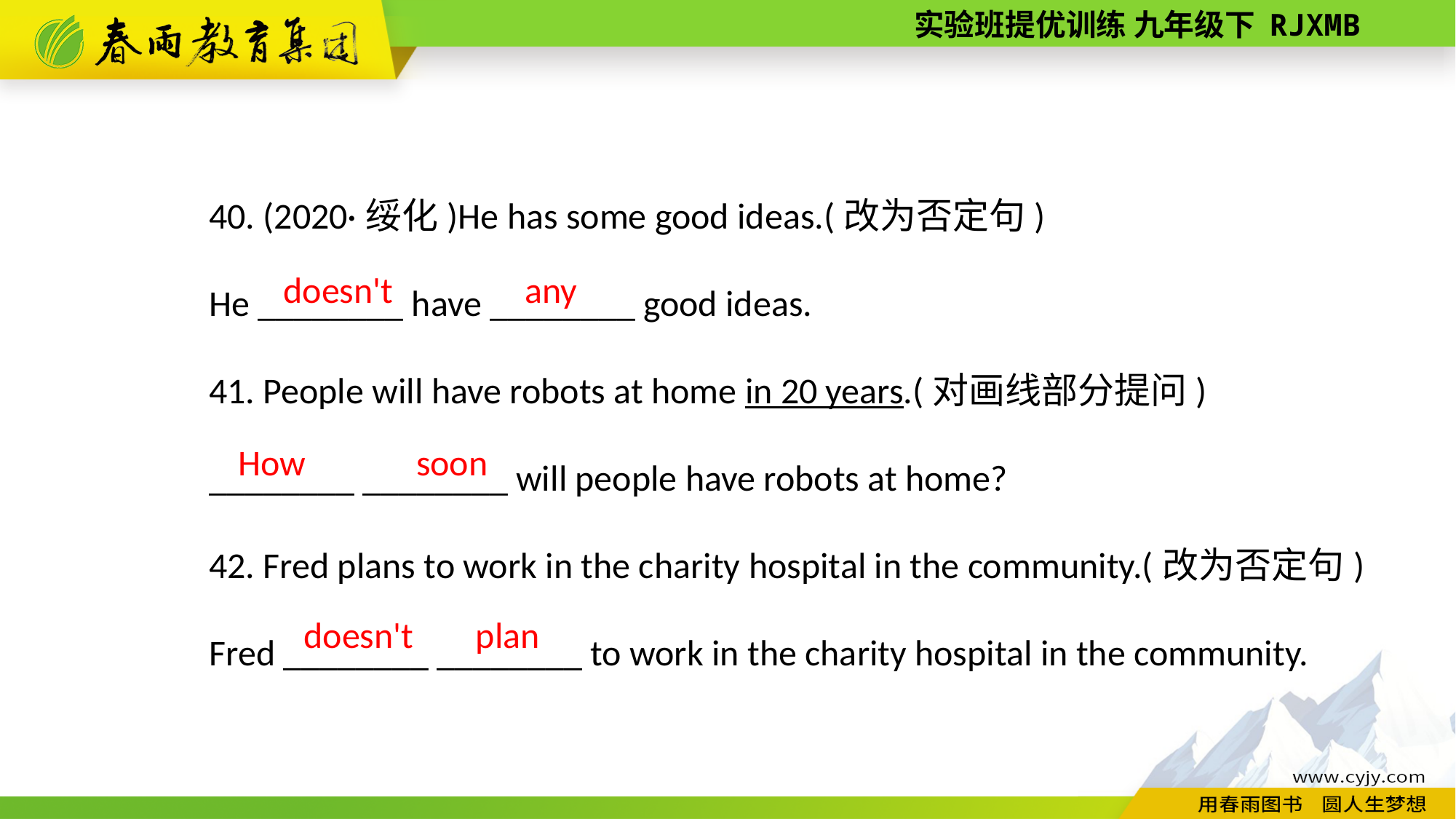

40. (2020·绥化)He has some good ideas.(改为否定句)
He ________ have ________ good ideas.
41. People will have robots at home in 20 years.(对画线部分提问)
________ ________ will people have robots at home?
42. Fred plans to work in the charity hospital in the community.(改为否定句)
Fred ________ ________ to work in the charity hospital in the community.
any
doesn't
How
soon
plan
doesn't